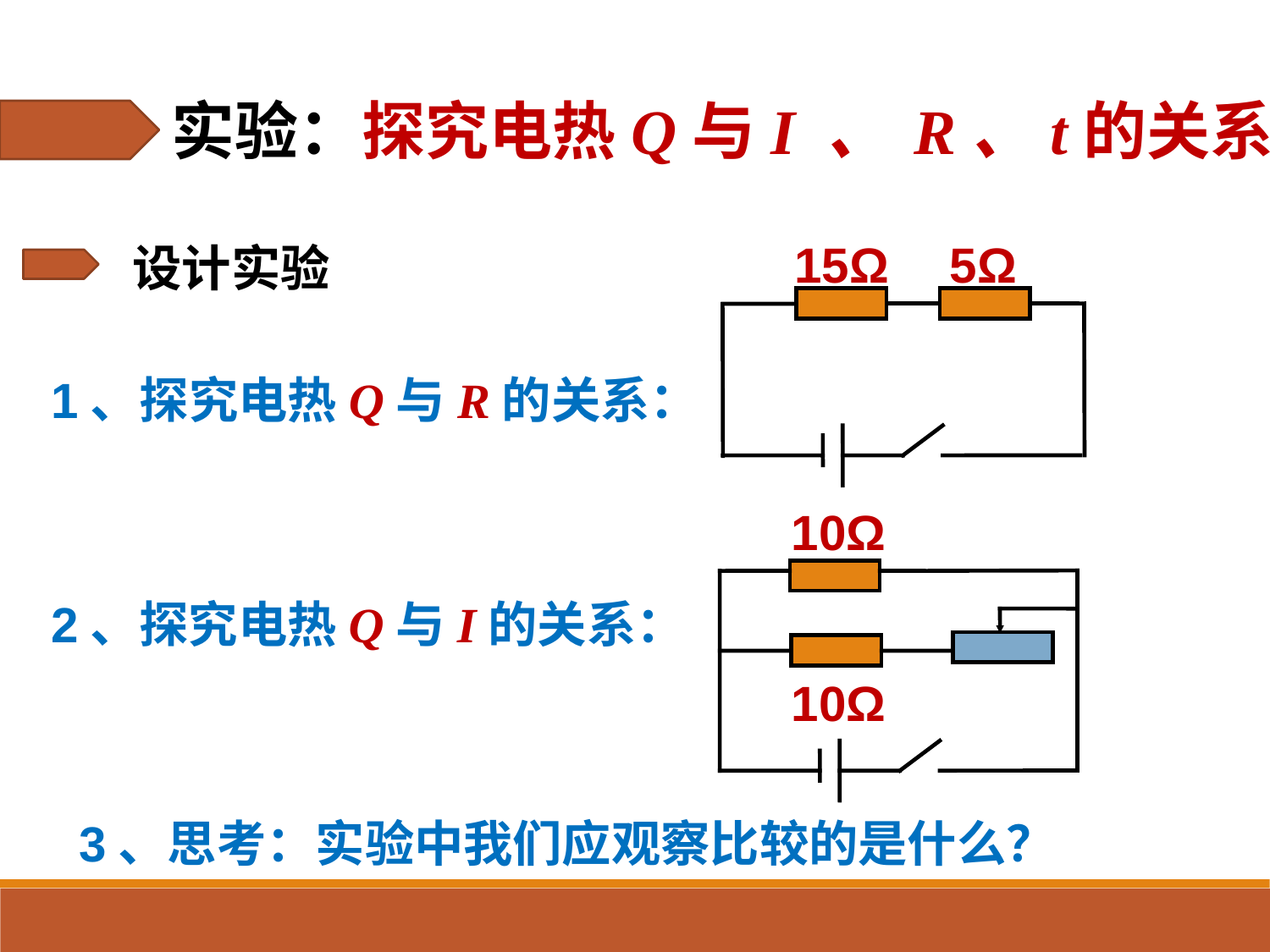

实验：探究电热Q与I 、 R、t的关系；

5Ω
15Ω
设计实验

1、探究电热Q与R的关系：

10Ω

2、探究电热Q与I的关系：

10Ω

3、思考：实验中我们应观察比较的是什么？